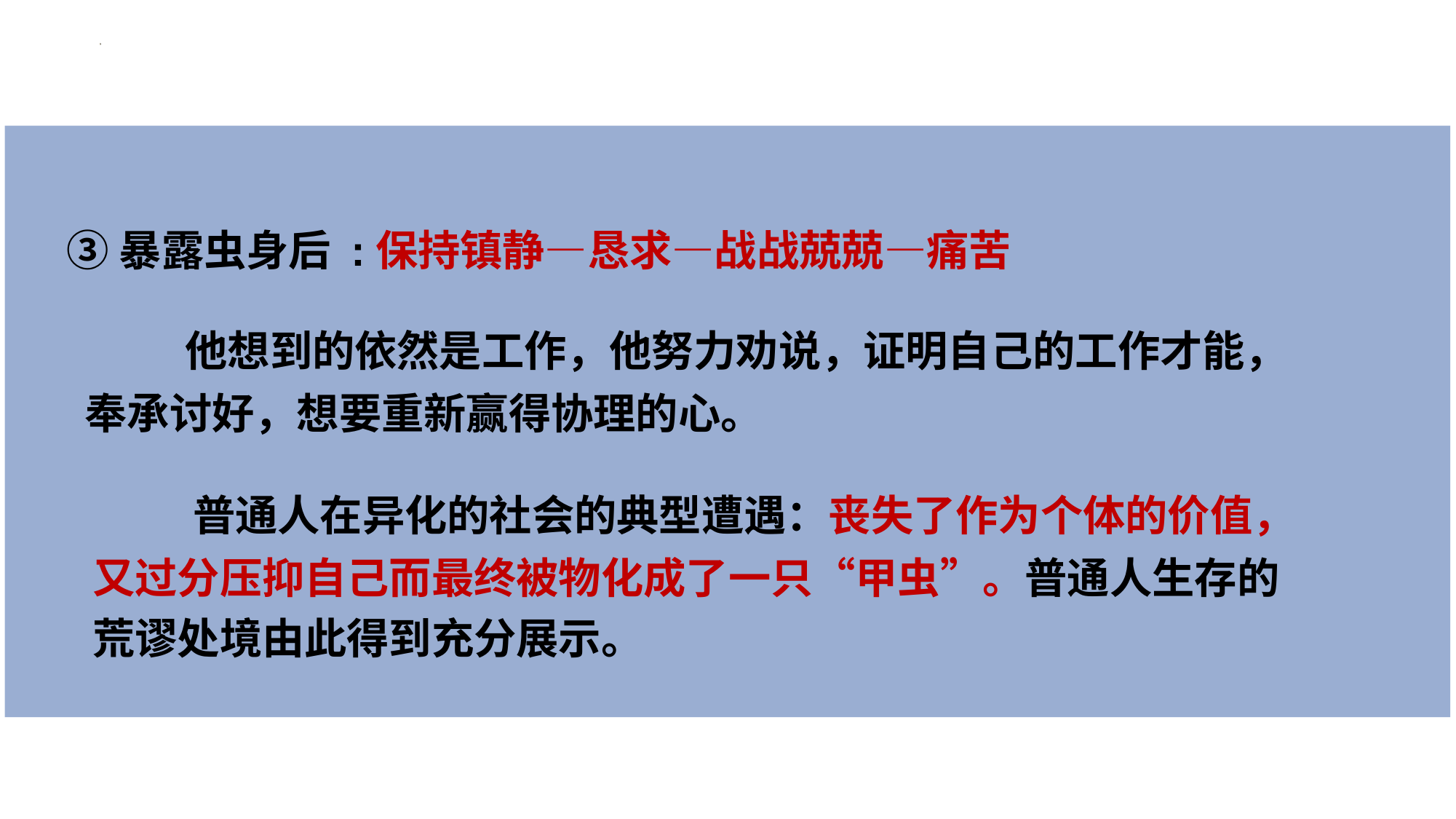

③暴露虫身后 :保持镇静—恳求—战战兢兢—痛苦
        他想到的依然是工作，他努力劝说，证明自己的工作才能，奉承讨好，想要重新赢得协理的心。
        普通人在异化的社会的典型遭遇：丧失了作为个体的价值，又过分压抑自己而最终被物化成了一只“甲虫”。普通人生存的荒谬处境由此得到充分展示。